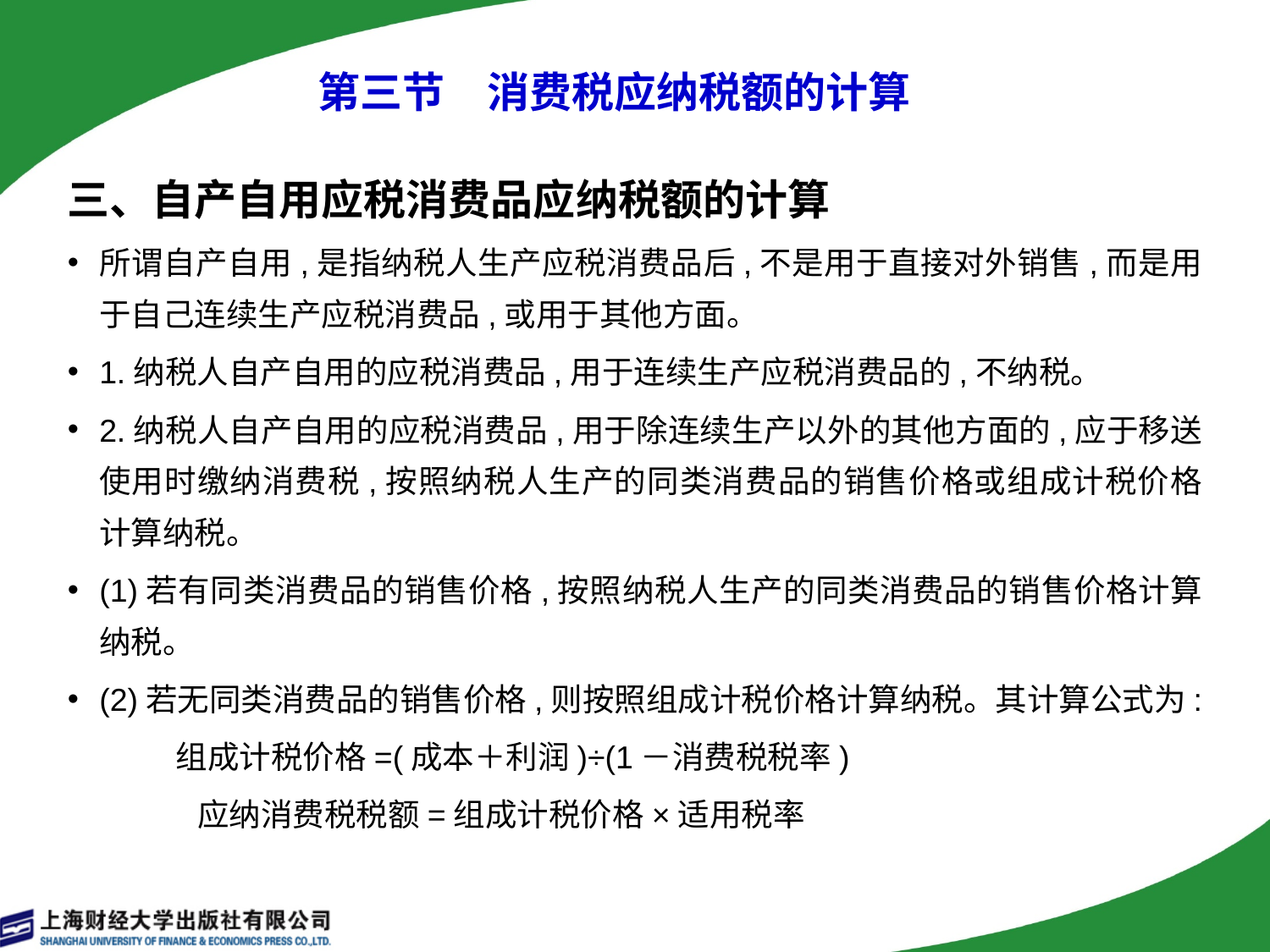

# 第三节　消费税应纳税额的计算
三、自产自用应税消费品应纳税额的计算
所谓自产自用,是指纳税人生产应税消费品后,不是用于直接对外销售,而是用于自己连续生产应税消费品,或用于其他方面。
1.纳税人自产自用的应税消费品,用于连续生产应税消费品的,不纳税。
2.纳税人自产自用的应税消费品,用于除连续生产以外的其他方面的,应于移送使用时缴纳消费税,按照纳税人生产的同类消费品的销售价格或组成计税价格计算纳税。
(1)若有同类消费品的销售价格,按照纳税人生产的同类消费品的销售价格计算纳税。
(2)若无同类消费品的销售价格,则按照组成计税价格计算纳税。其计算公式为:
              组成计税价格=(成本＋利润)÷(1－消费税税率)
                 应纳消费税税额=组成计税价格×适用税率